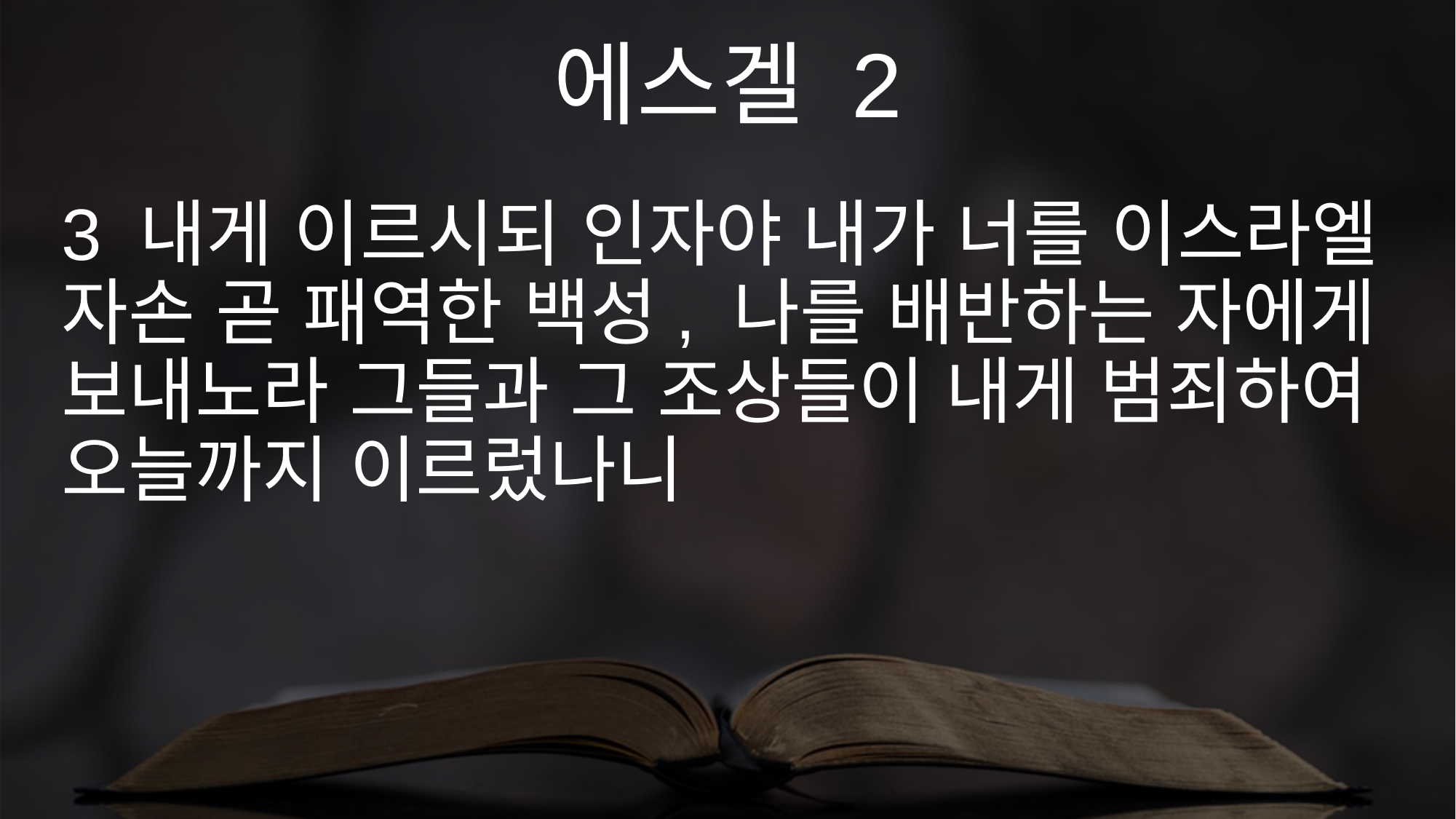

에스겔 2
3 내게 이르시되 인자야 내가 너를 이스라엘 자손 곧 패역한 백성, 나를 배반하는 자에게 보내노라 그들과 그 조상들이 내게 범죄하여 오늘까지 이르렀나니